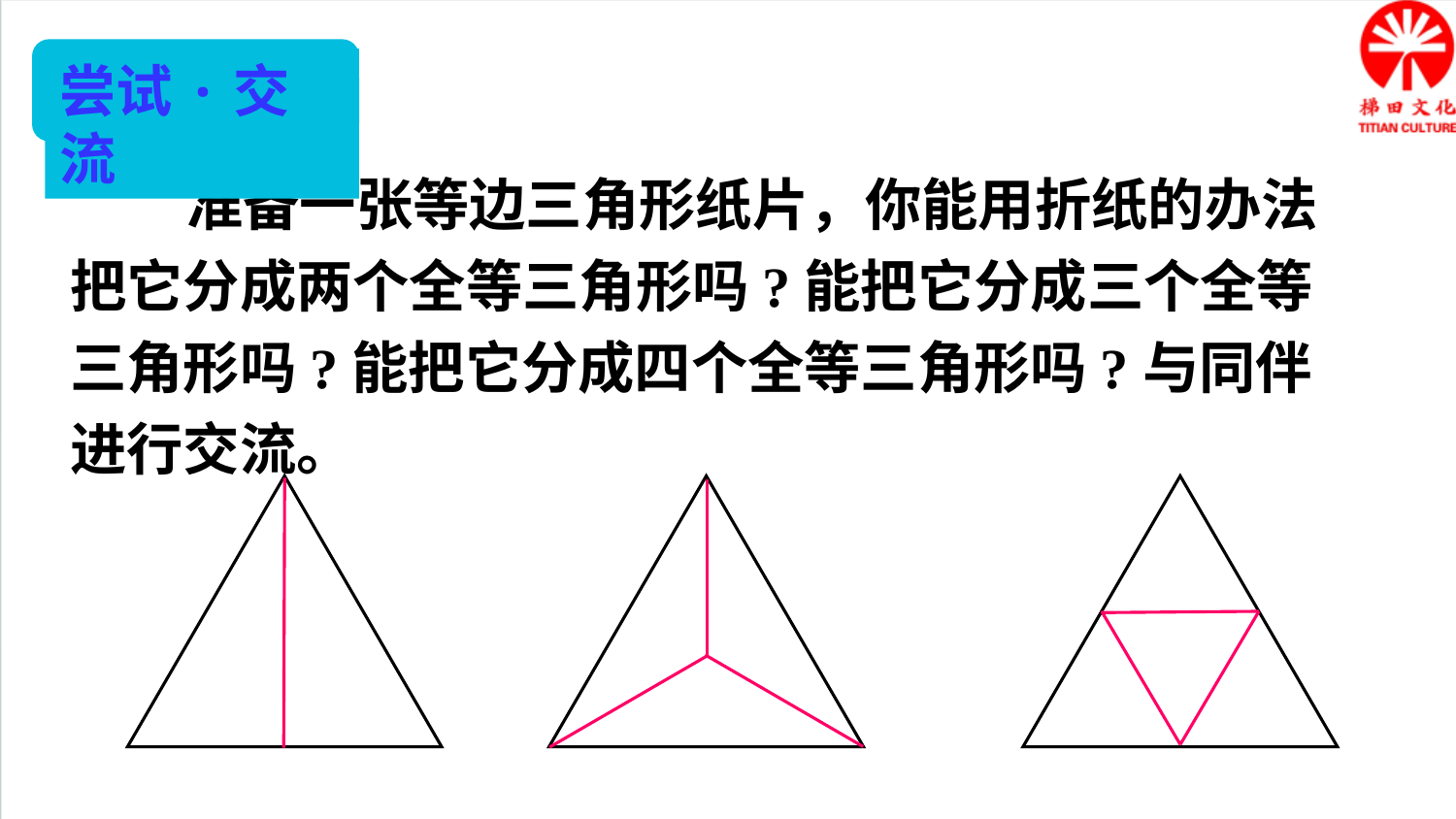

尝试·交流
        准备一张等边三角形纸片，你能用折纸的办法把它分成两个全等三角形吗?能把它分成三个全等三角形吗?能把它分成四个全等三角形吗?与同伴进行交流。